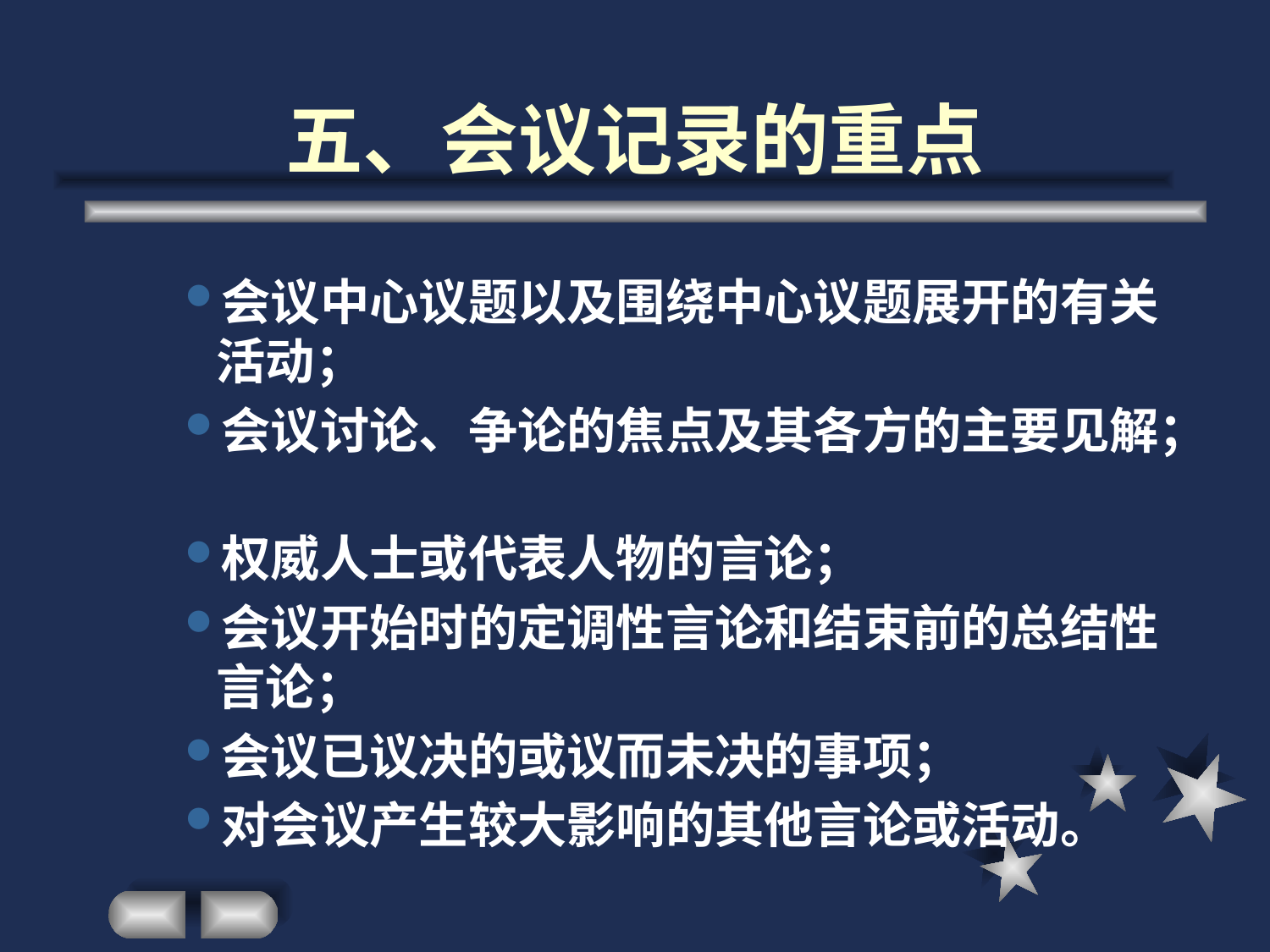

# 五、会议记录的重点
会议中心议题以及围绕中心议题展开的有关活动；
会议讨论、争论的焦点及其各方的主要见解；
权威人士或代表人物的言论；
会议开始时的定调性言论和结束前的总结性言论；
会议已议决的或议而未决的事项；
对会议产生较大影响的其他言论或活动。